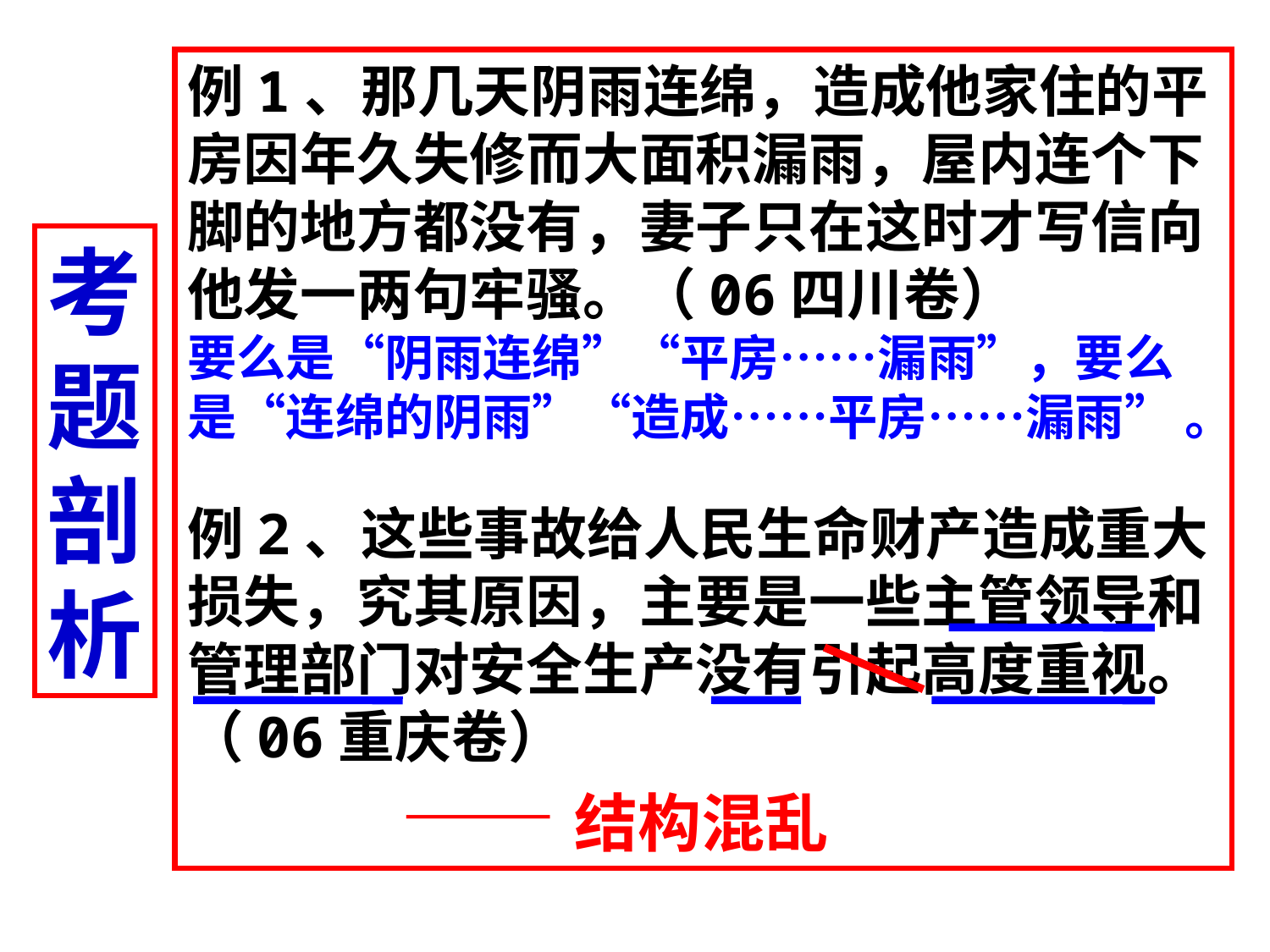

例1、那几天阴雨连绵，造成他家住的平房因年久失修而大面积漏雨，屋内连个下脚的地方都没有，妻子只在这时才写信向他发一两句牢骚。（06四川卷）
要么是“阴雨连绵”“平房……漏雨”，要么是“连绵的阴雨”“造成……平房……漏雨” 。

例2、这些事故给人民生命财产造成重大损失，究其原因，主要是一些主管领导和管理部门对安全生产没有引起高度重视。（06重庆卷）
                   ——结构混乱

考题剖析